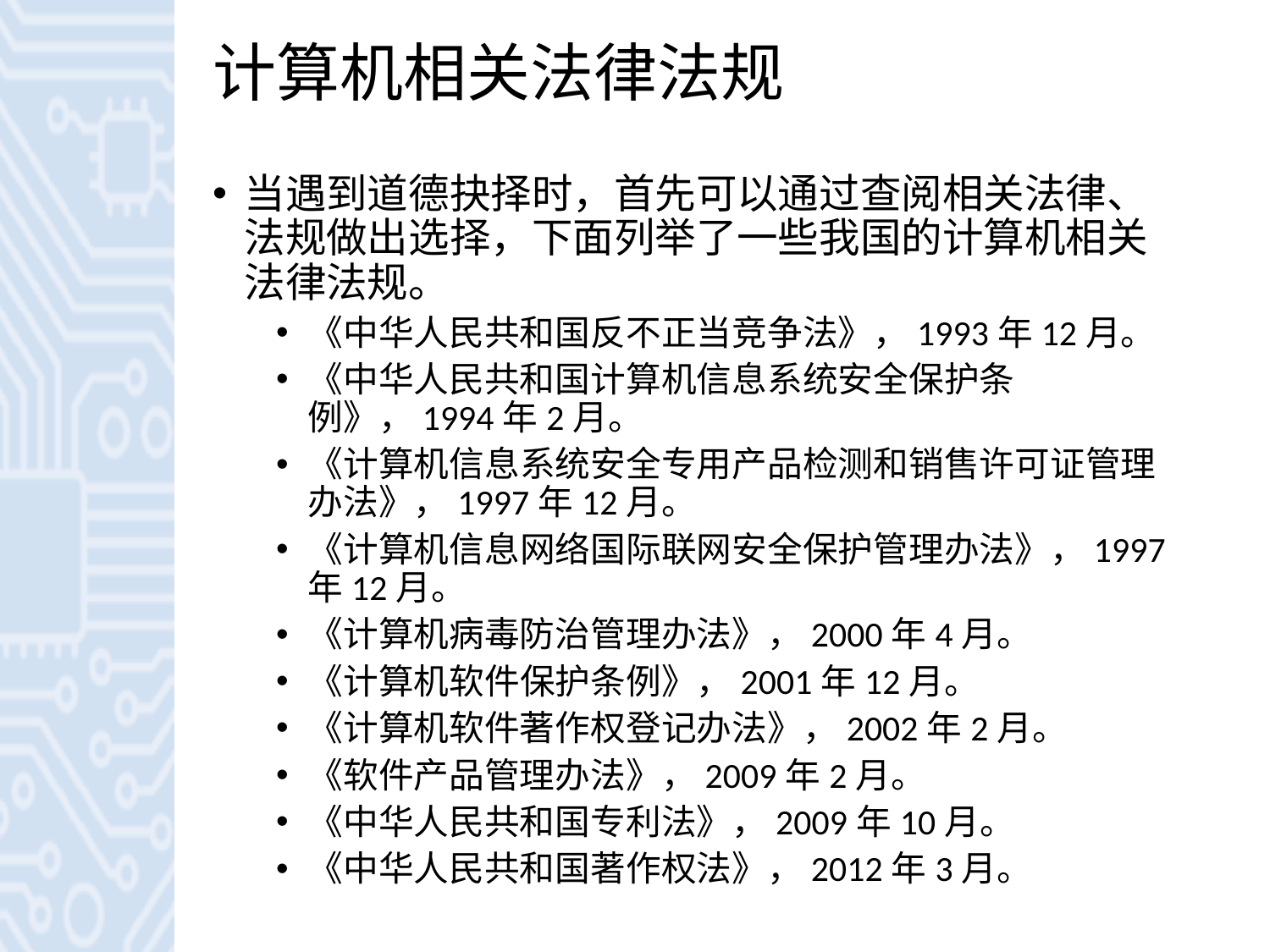

# 计算机相关法律法规
当遇到道德抉择时，首先可以通过查阅相关法律、法规做出选择，下面列举了一些我国的计算机相关法律法规。
《中华人民共和国反不正当竞争法》，1993年12月。
《中华人民共和国计算机信息系统安全保护条例》，1994年2月。
《计算机信息系统安全专用产品检测和销售许可证管理办法》，1997年12月。
《计算机信息网络国际联网安全保护管理办法》，1997年12月。
《计算机病毒防治管理办法》，2000年4月。
《计算机软件保护条例》，2001年12月。
《计算机软件著作权登记办法》，2002年2月。
《软件产品管理办法》，2009年2月。
《中华人民共和国专利法》，2009年10月。
《中华人民共和国著作权法》，2012年3月。